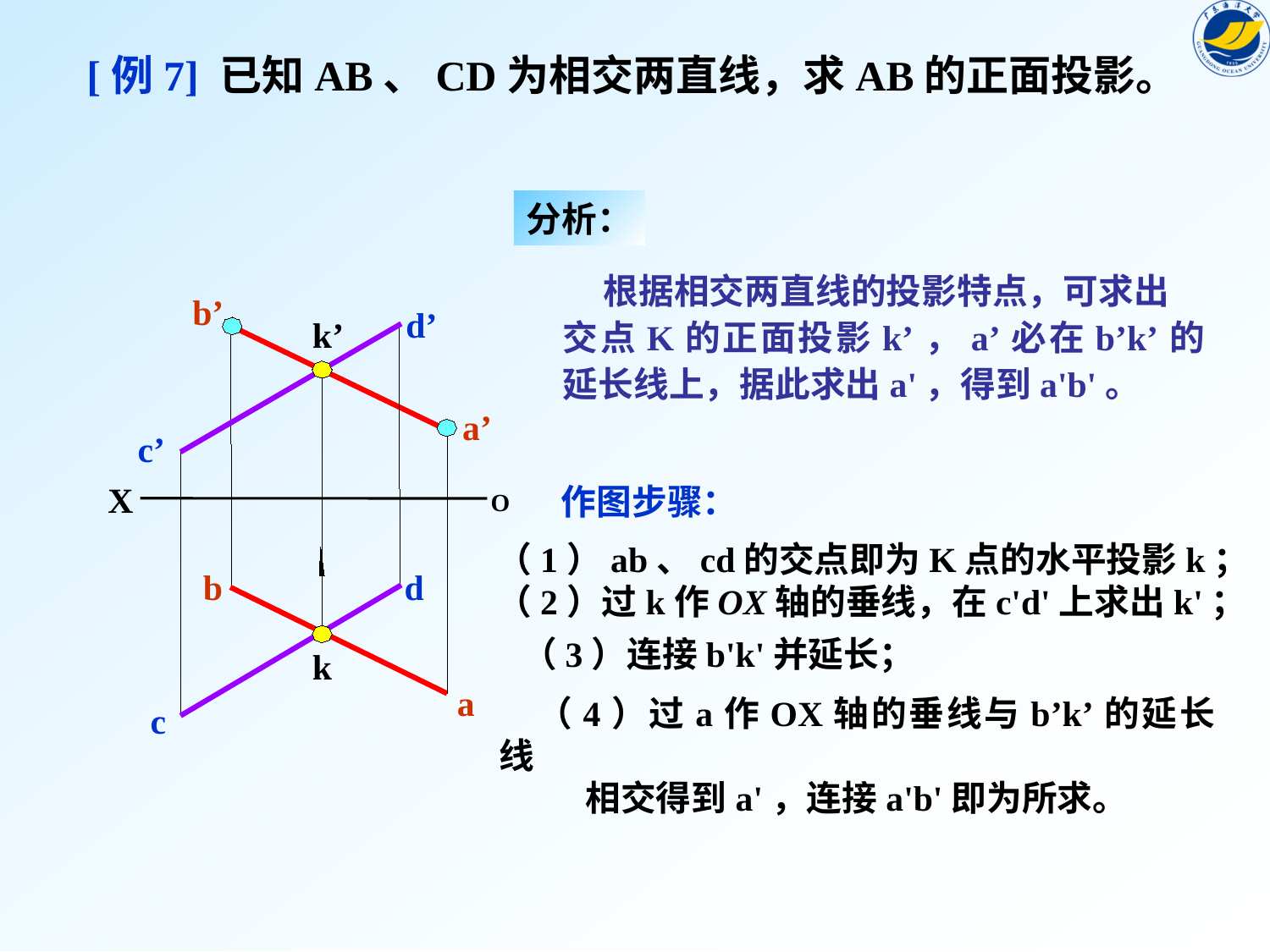

[例7] 已知AB、CD为相交两直线，求AB的正面投影。
分析：
    根据相交两直线的投影特点，可求出
交点K的正面投影k’，a’必在b’k’的延长线上，据此求出a'，得到a'b'。
b’

d’

c’
X
O

d

c
b

a

k’

a’

作图步骤：
（1）ab、cd的交点即为K点的水平投影k；
（2）过k作OX轴的垂线，在c'd'上求出k'；

（3）连接b'k'并延长；
k
（4）过a作OX轴的垂线与b’k’的延长线
     相交得到a'，连接a'b'即为所求。